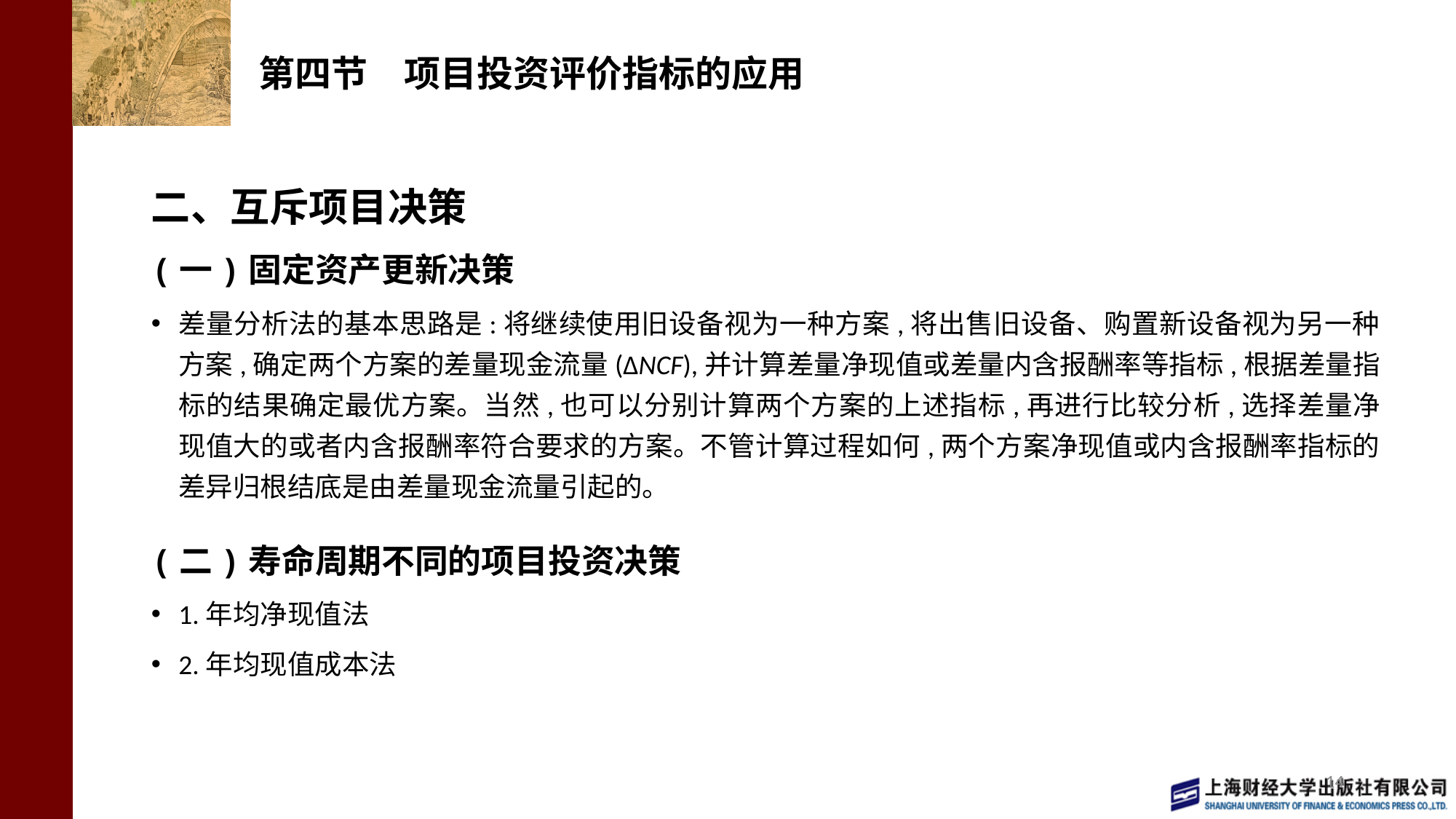

# 第四节　项目投资评价指标的应用
二、互斥项目决策
(一)固定资产更新决策
差量分析法的基本思路是:将继续使用旧设备视为一种方案,将出售旧设备、购置新设备视为另一种方案,确定两个方案的差量现金流量(ΔNCF),并计算差量净现值或差量内含报酬率等指标,根据差量指标的结果确定最优方案。当然,也可以分别计算两个方案的上述指标,再进行比较分析,选择差量净现值大的或者内含报酬率符合要求的方案。不管计算过程如何,两个方案净现值或内含报酬率指标的差异归根结底是由差量现金流量引起的。
(二)寿命周期不同的项目投资决策
1.年均净现值法
2.年均现值成本法

14